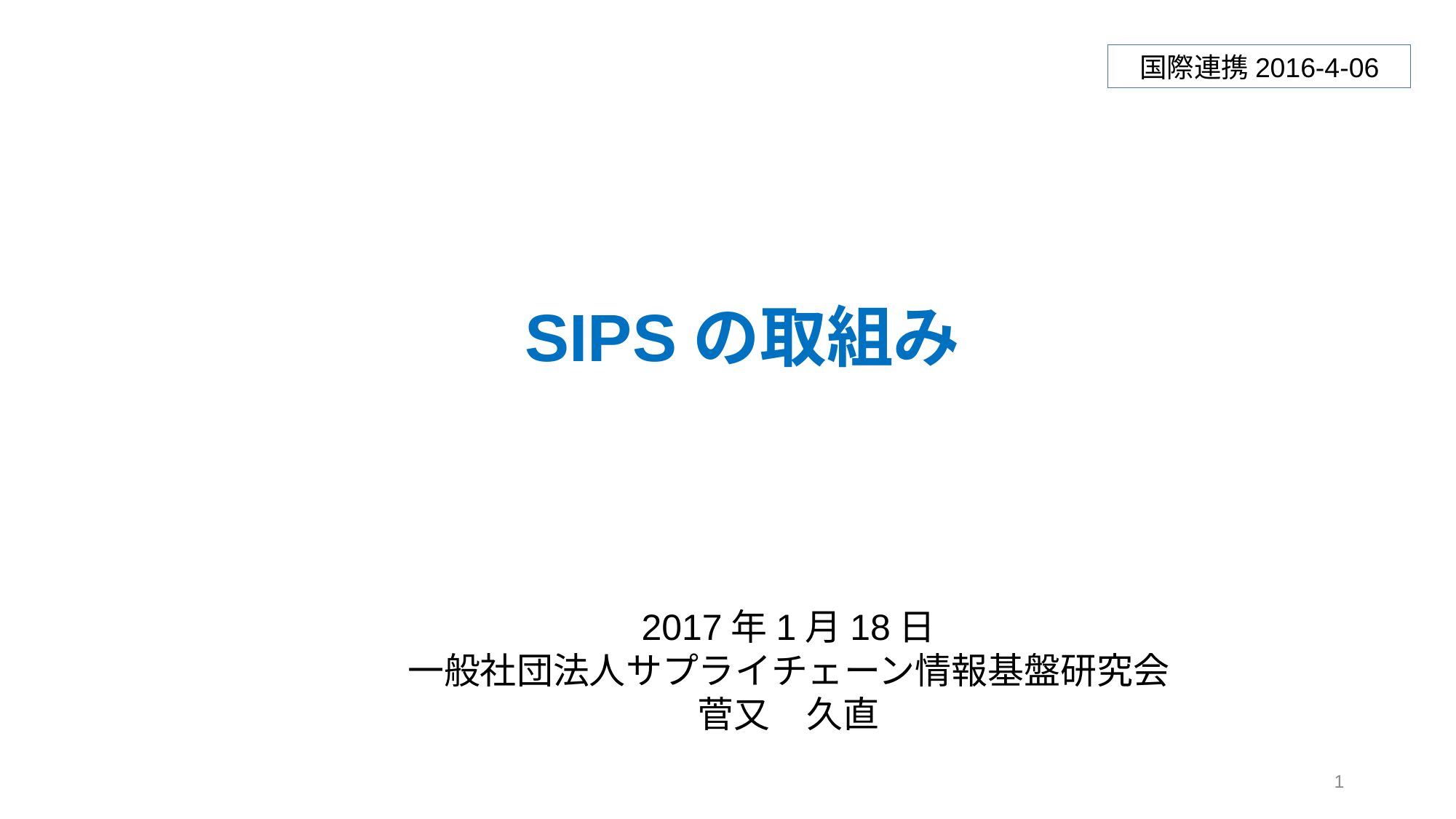

国際連携2016-4-06
SIPSの取組み
2017年1月18日
一般社団法人サプライチェーン情報基盤研究会
菅又　久直
1